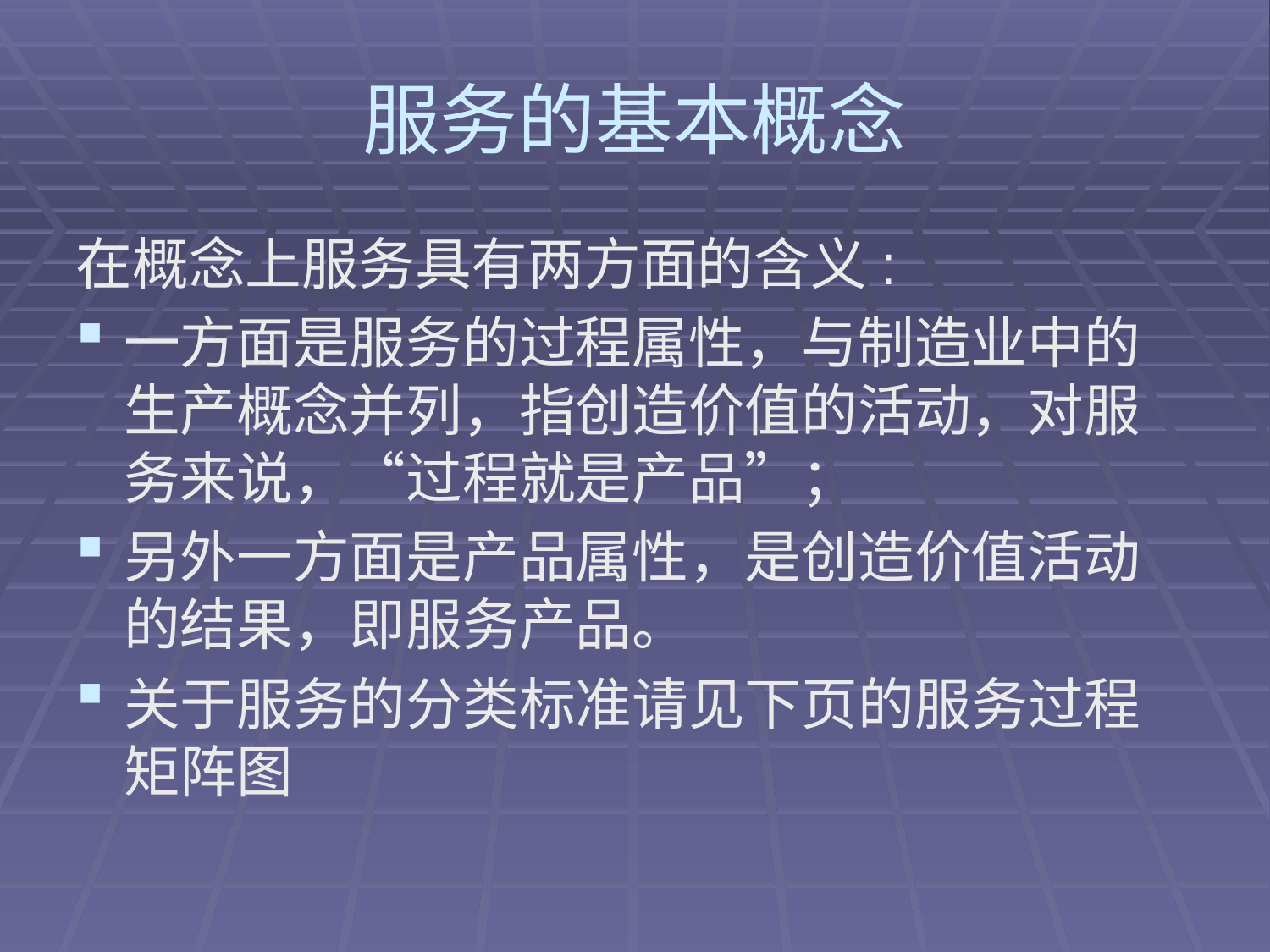

# 服务的基本概念
在概念上服务具有两方面的含义:
一方面是服务的过程属性，与制造业中的生产概念并列，指创造价值的活动，对服务来说，“过程就是产品”；
另外一方面是产品属性，是创造价值活动的结果，即服务产品。
关于服务的分类标准请见下页的服务过程矩阵图